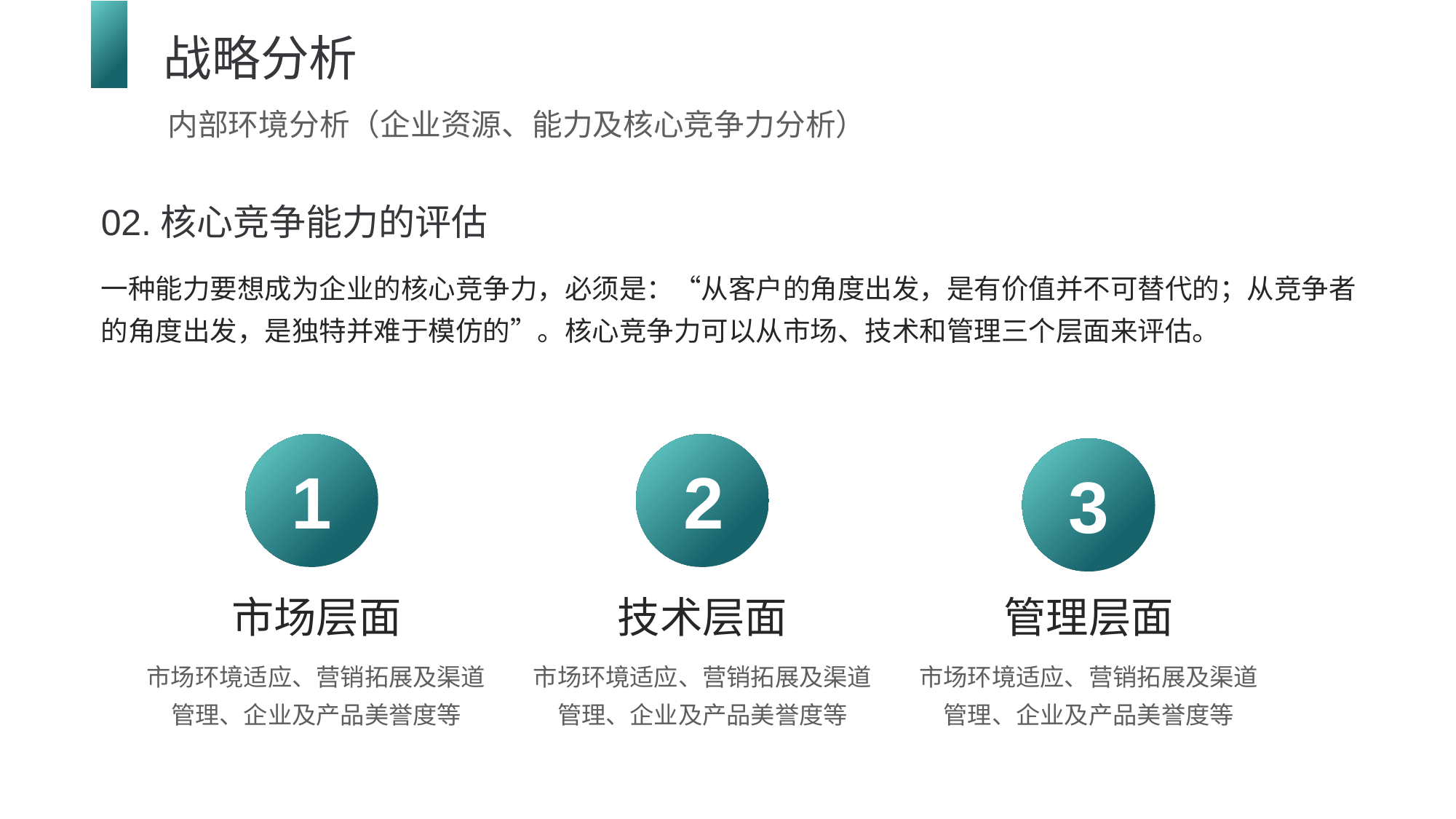

战略分析
内部环境分析（企业资源、能力及核心竞争力分析）
02.核心竞争能力的评估
一种能力要想成为企业的核心竞争力，必须是：“从客户的角度出发，是有价值并不可替代的；从竞争者的角度出发，是独特并难于模仿的”。核心竞争力可以从市场、技术和管理三个层面来评估。

1
2
3
市场层面
技术层面
管理层面
市场环境适应、营销拓展及渠道管理、企业及产品美誉度等
市场环境适应、营销拓展及渠道管理、企业及产品美誉度等
市场环境适应、营销拓展及渠道管理、企业及产品美誉度等